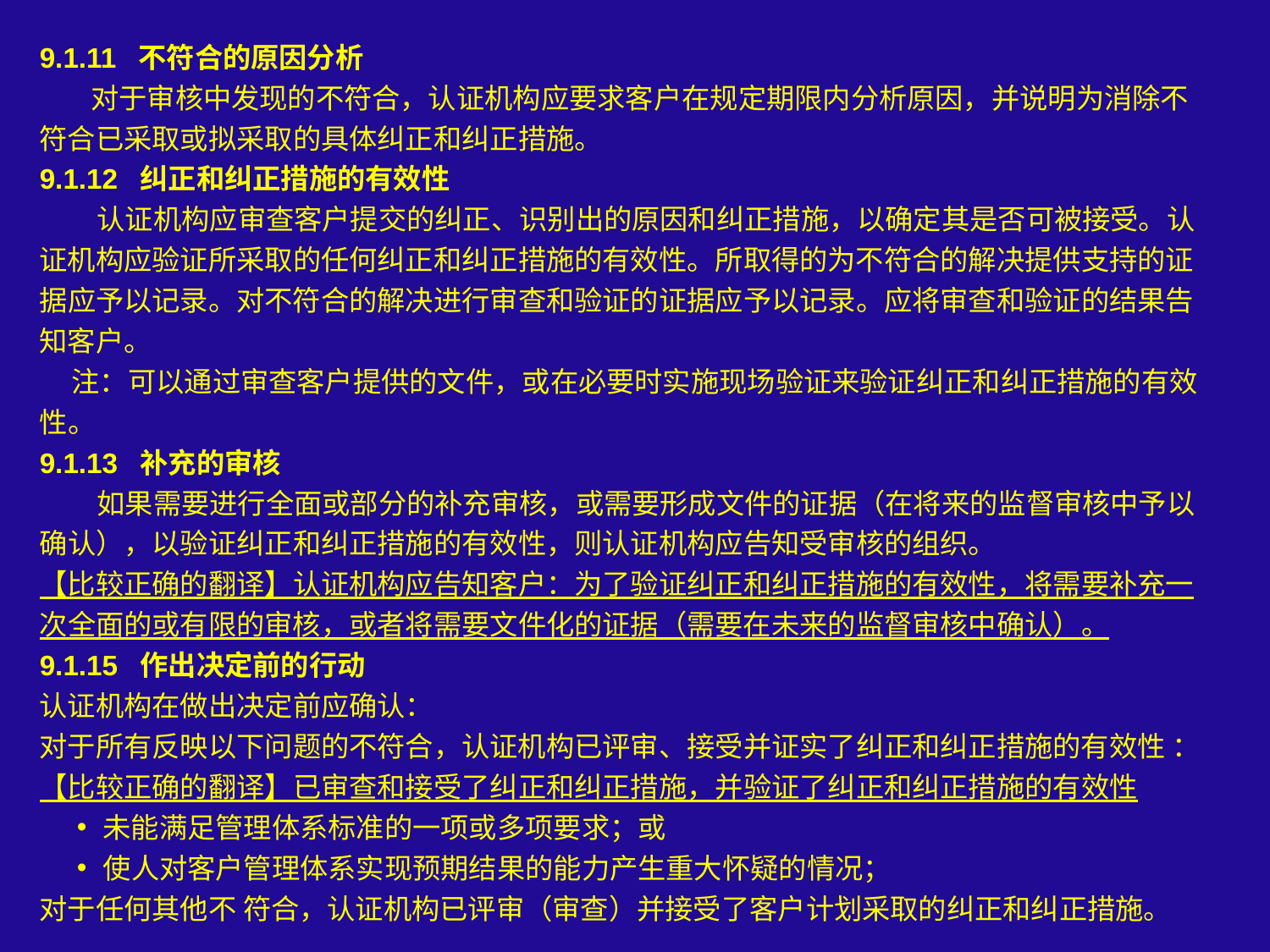

9.1.11  不符合的原因分析
       对于审核中发现的不符合，认证机构应要求客户在规定期限内分析原因，并说明为消除不符合已采取或拟采取的具体纠正和纠正措施。
9.1.12  纠正和纠正措施的有效性
        认证机构应审查客户提交的纠正、识别出的原因和纠正措施，以确定其是否可被接受。认证机构应验证所采取的任何纠正和纠正措施的有效性。所取得的为不符合的解决提供支持的证据应予以记录。对不符合的解决进行审查和验证的证据应予以记录。应将审查和验证的结果告知客户。
    注：可以通过审查客户提供的文件，或在必要时实施现场验证来验证纠正和纠正措施的有效性。
9.1.13  补充的审核
        如果需要进行全面或部分的补充审核，或需要形成文件的证据（在将来的监督审核中予以确认），以验证纠正和纠正措施的有效性，则认证机构应告知受审核的组织。
【比较正确的翻译】认证机构应告知客户：为了验证纠正和纠正措施的有效性，将需要补充一次全面的或有限的审核，或者将需要文件化的证据（需要在未来的监督审核中确认）。
9.1.15  作出决定前的行动
认证机构在做出决定前应确认：
对于所有反映以下问题的不符合，认证机构已评审、接受并证实了纠正和纠正措施的有效性 ：【比较正确的翻译】已审查和接受了纠正和纠正措施，并验证了纠正和纠正措施的有效性
未能满足管理体系标准的一项或多项要求；或
使人对客户管理体系实现预期结果的能力产生重大怀疑的情况；
对于任何其他不 符合，认证机构已评审（审查）并接受了客户计划采取的纠正和纠正措施。